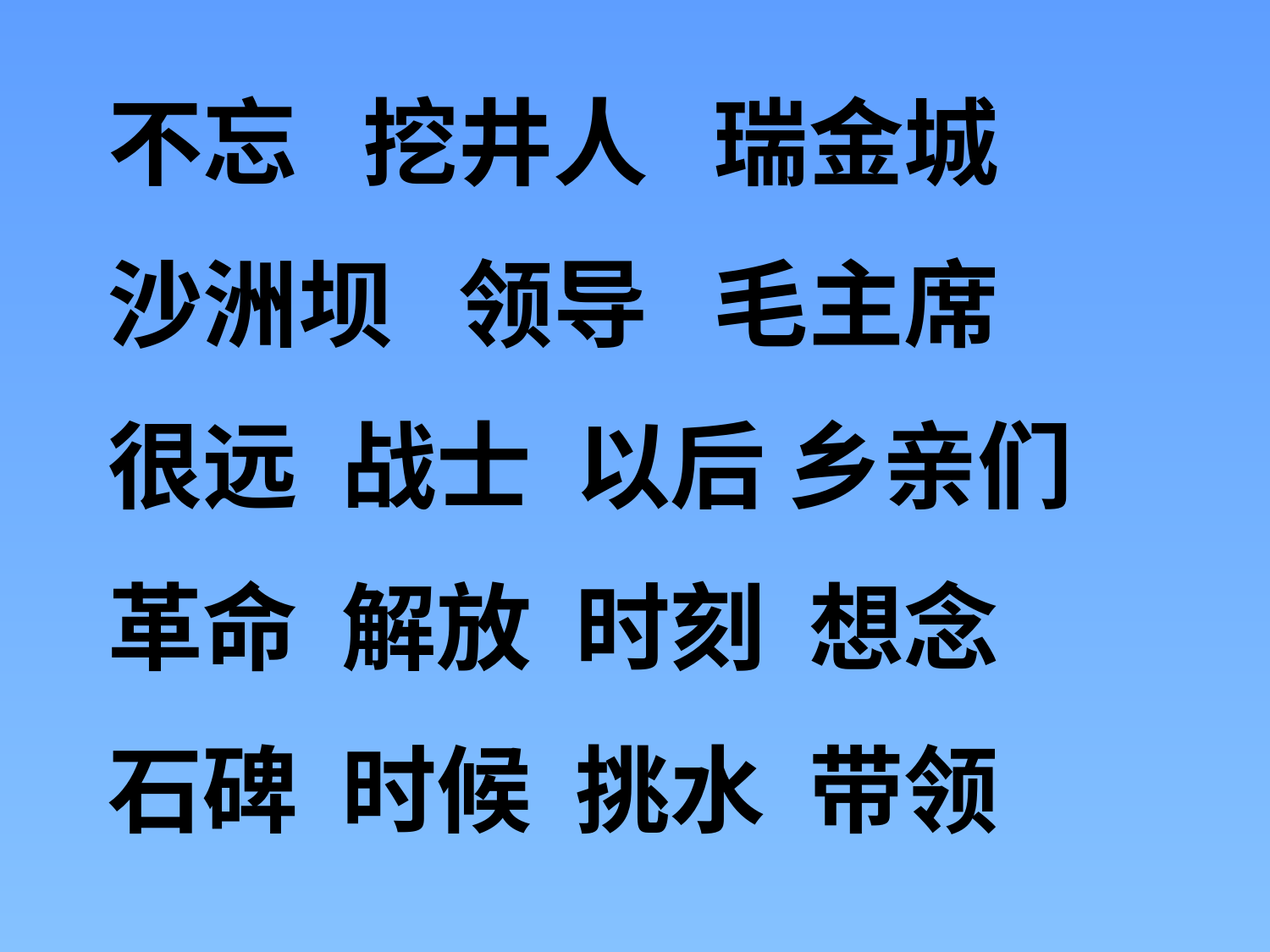

不忘   挖井人   瑞金城
沙洲坝   领导   毛主席
很远  战士  以后 乡亲们
革命  解放  时刻  想念
石碑  时候  挑水  带领